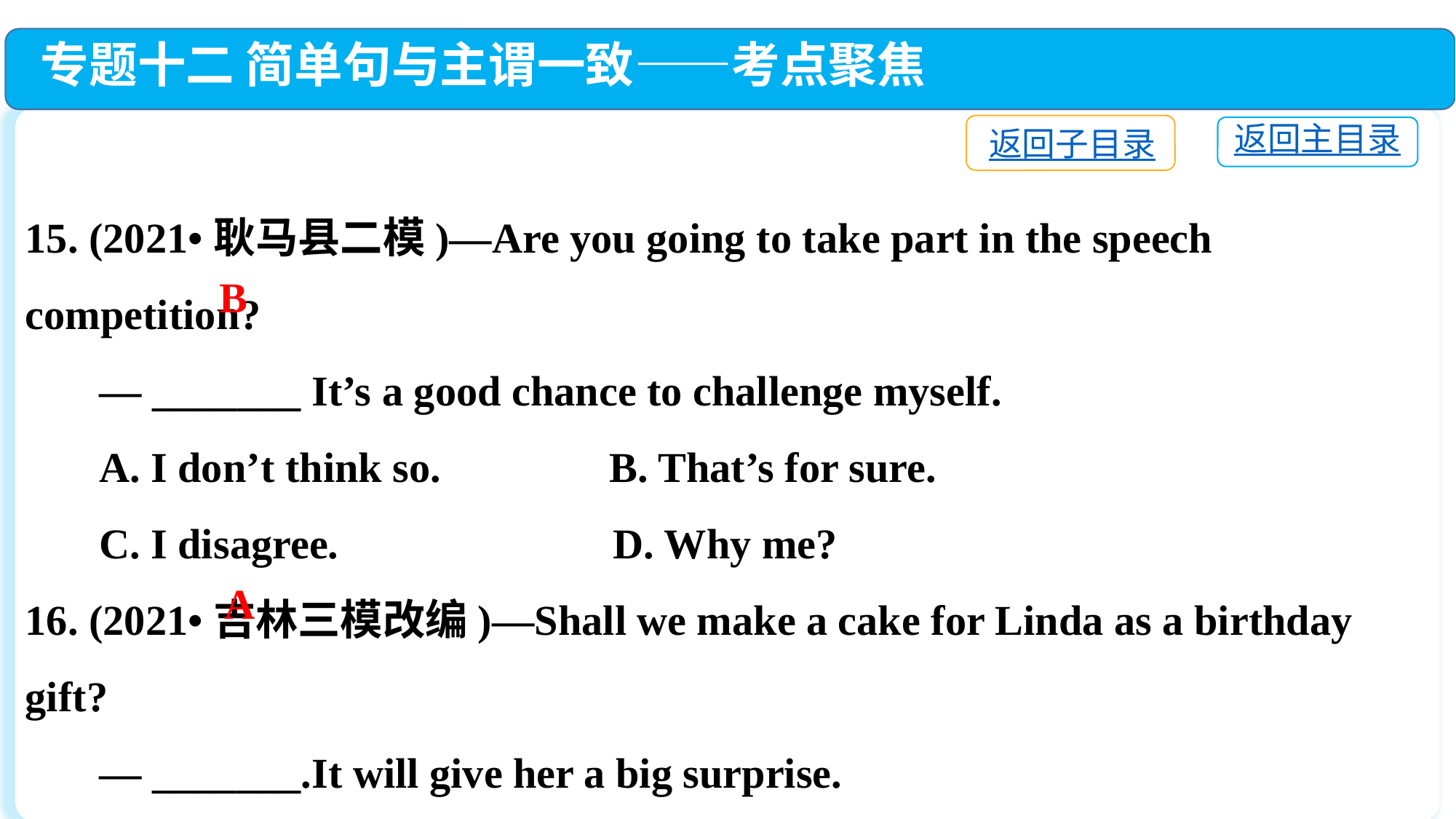

专题十二 简单句与主谓一致——考点聚焦

返回子目录
返回主目录
15. (2021•耿马县二模)—Are you going to take part in the speech competition?
       — _______ It’s a good chance to challenge myself.
       A. I don’t think so. 	              B. That’s for sure.
       C. I disagree.                    	    D. Why me?
16. (2021•吉林三模改编)—Shall we make a cake for Linda as a birthday gift?
       — _______.It will give her a big surprise.
       A. Good idea　　	              B. It’s a pity
       C. You’re welcome　 	    D. Thank you all the time
B
A